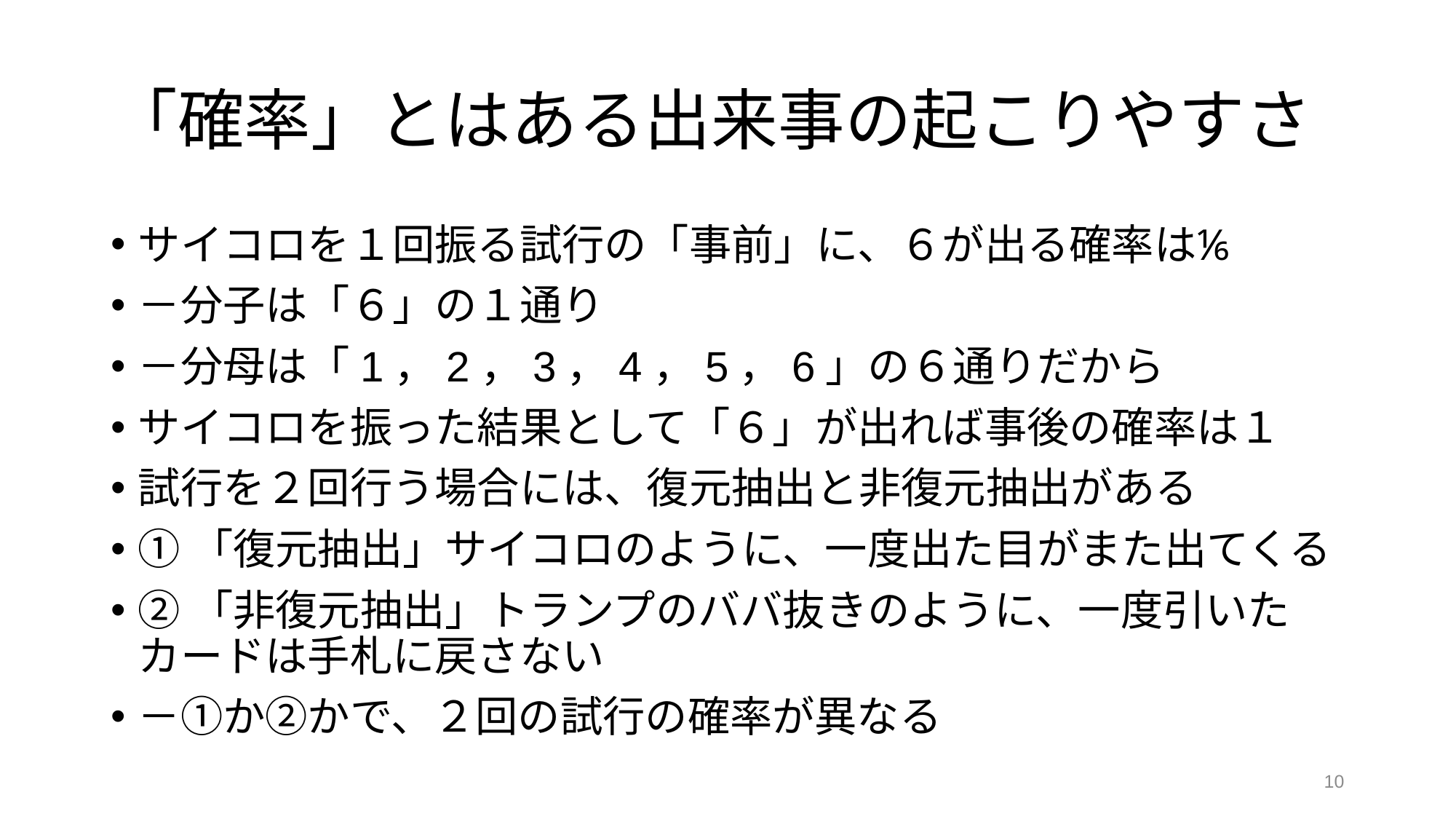

# 「確率」とはある出来事の起こりやすさ
サイコロを１回振る試行の「事前」に、６が出る確率は⅙
－分子は「６」の１通り
－分母は「1，2，3，4，5，6」の６通りだから
サイコロを振った結果として「６」が出れば事後の確率は１
試行を２回行う場合には、復元抽出と非復元抽出がある
①「復元抽出」サイコロのように、一度出た目がまた出てくる
②「非復元抽出」トランプのババ抜きのように、一度引いたカードは手札に戻さない
－①か②かで、２回の試行の確率が異なる
10